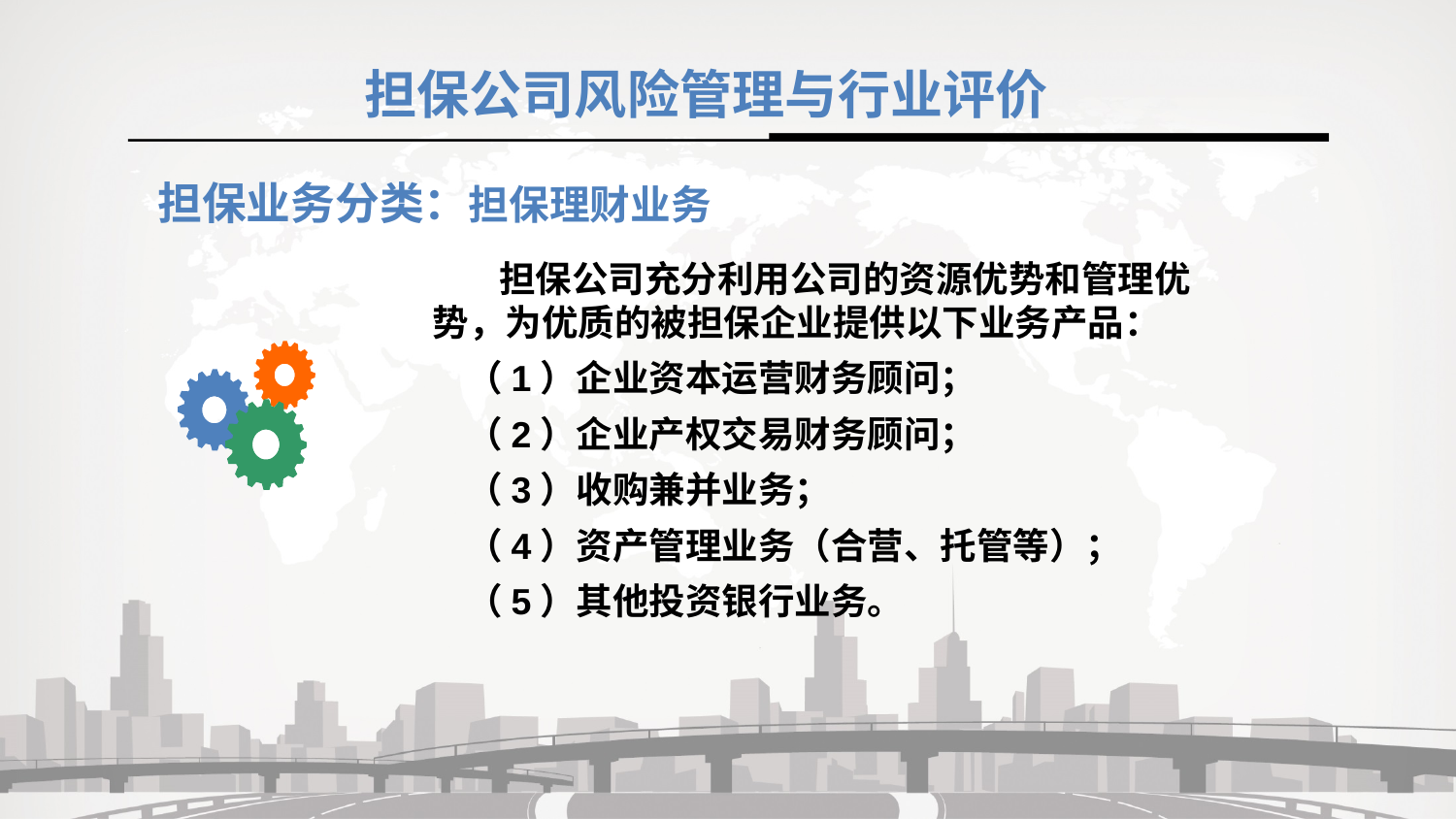

担保公司风险管理与行业评价
担保业务分类：担保理财业务
       担保公司充分利用公司的资源优势和管理优势，为优质的被担保企业提供以下业务产品：
   （1）企业资本运营财务顾问；
   （2）企业产权交易财务顾问；
   （3）收购兼并业务；
   （4）资产管理业务（合营、托管等）；
   （5）其他投资银行业务。